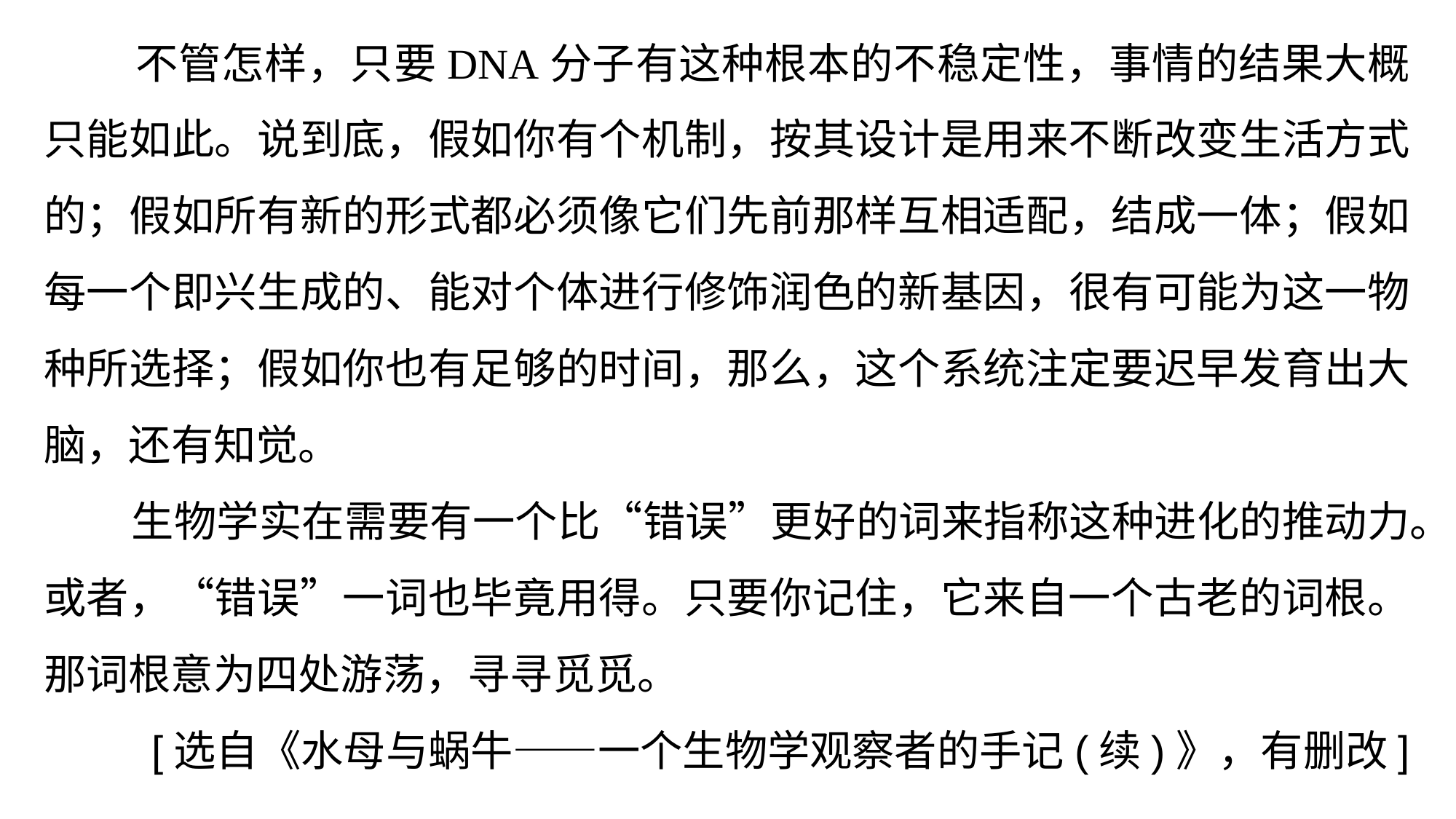

不管怎样，只要DNA分子有这种根本的不稳定性，事情的结果大概只能如此。说到底，假如你有个机制，按其设计是用来不断改变生活方式的；假如所有新的形式都必须像它们先前那样互相适配，结成一体；假如每一个即兴生成的、能对个体进行修饰润色的新基因，很有可能为这一物种所选择；假如你也有足够的时间，那么，这个系统注定要迟早发育出大脑，还有知觉。
        生物学实在需要有一个比“错误”更好的词来指称这种进化的推动力。或者，“错误”一词也毕竟用得。只要你记住，它来自一个古老的词根。那词根意为四处游荡，寻寻觅觅。
[选自《水母与蜗牛——一个生物学观察者的手记(续)》，有删改]